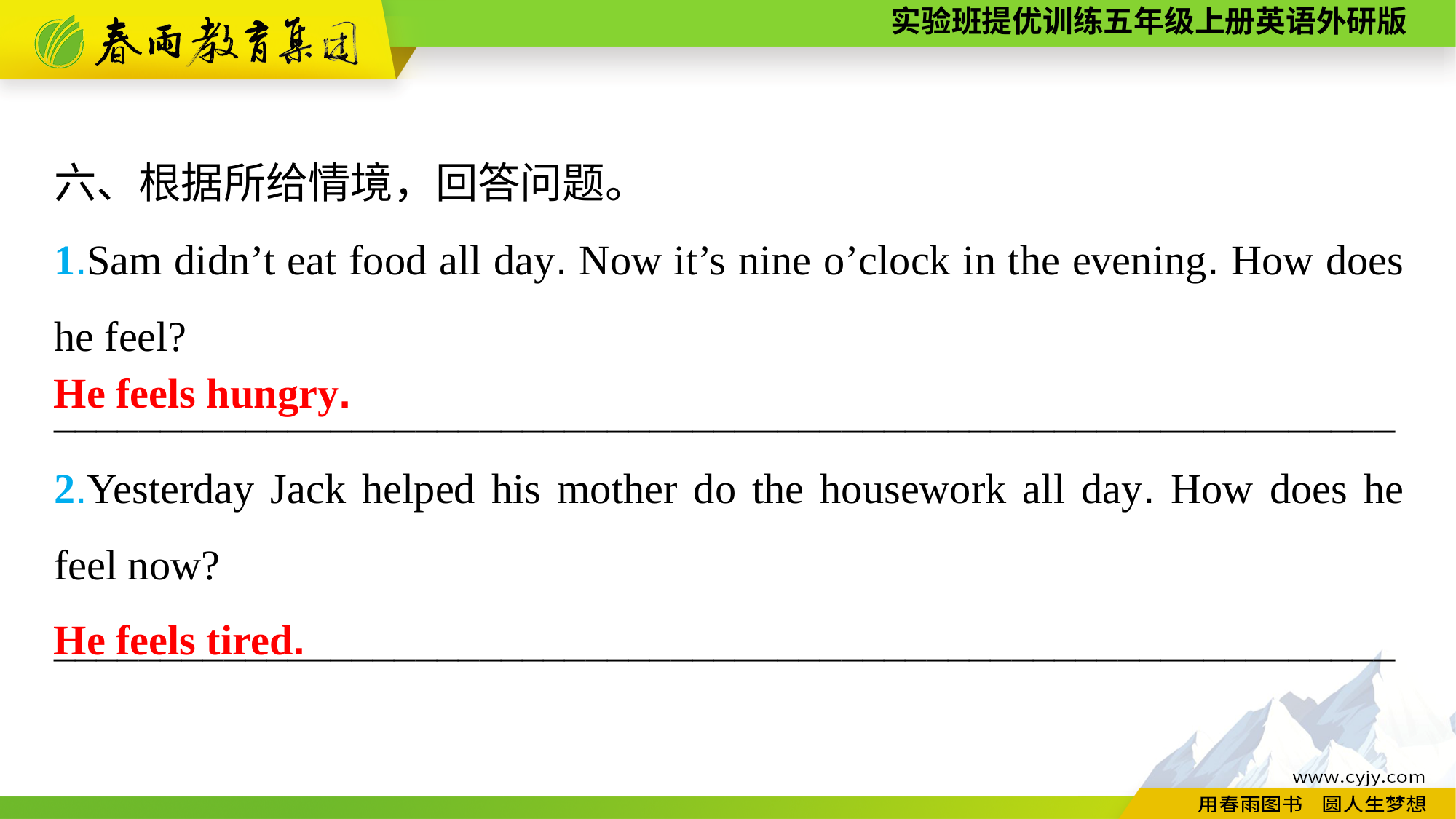

六、根据所给情境，回答问题。
1.Sam didn’t eat food all day. Now it’s nine o’clock in the evening. How does he feel?
_______________________________________________________________
2.Yesterday Jack helped his mother do the housework all day. How does he feel now?
_______________________________________________________________
He feels hungry.
He feels tired.